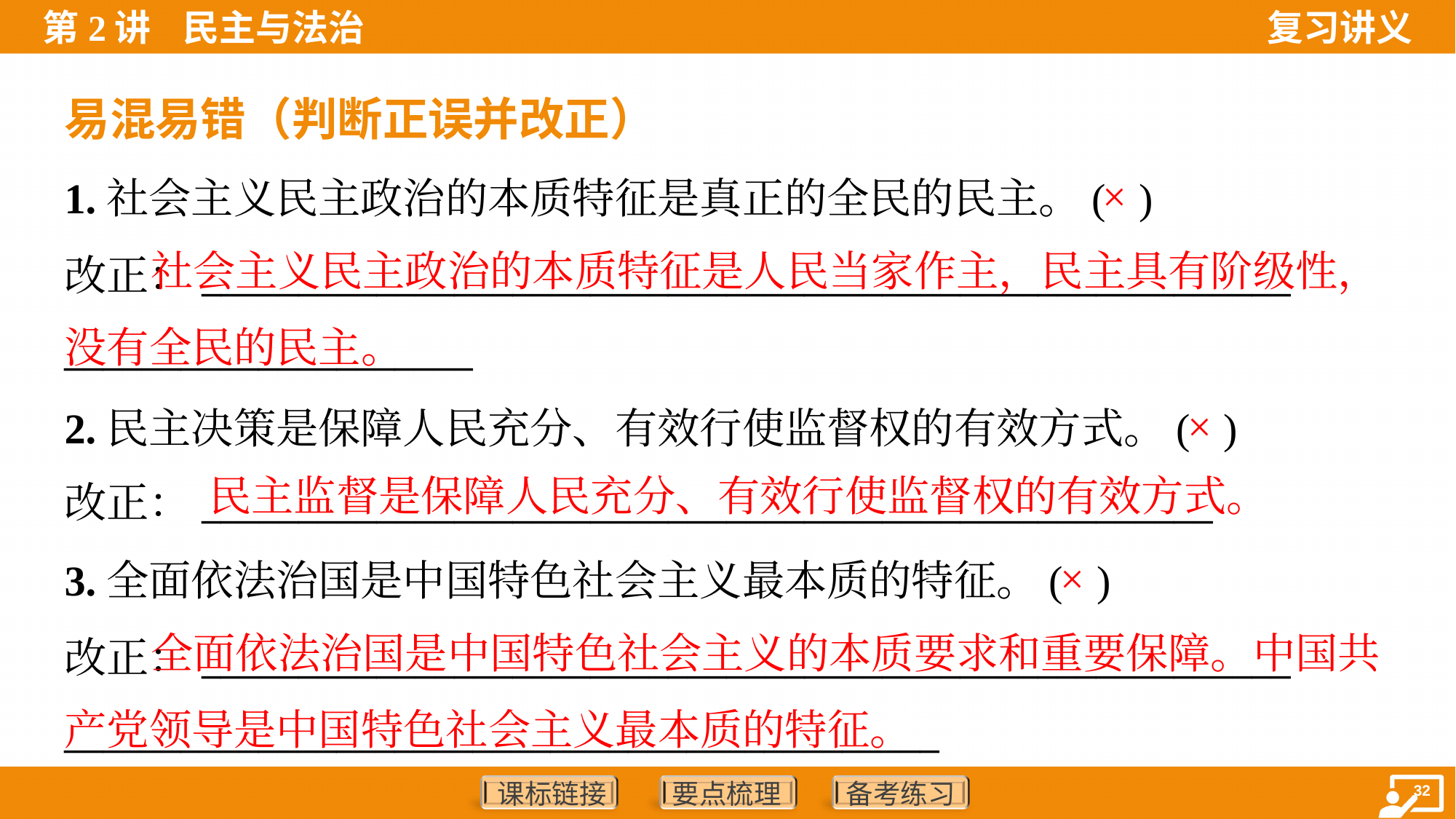

易混易错（判断正误并改正）
1.社会主义民主政治的本质特征是真正的全民的民主。(   )
改正：________________________________________________________
_____________________
×
       社会主义民主政治的本质特征是人民当家作主，民主具有阶级性，没有全民的民主。
2.民主决策是保障人民充分、有效行使监督权的有效方式。(   )
改正：____________________________________________________
×
民主监督是保障人民充分、有效行使监督权的有效方式。
3.全面依法治国是中国特色社会主义最本质的特征。(   )
改正：________________________________________________________
_____________________________________________
×
       全面依法治国是中国特色社会主义的本质要求和重要保障。中国共产党领导是中国特色社会主义最本质的特征。